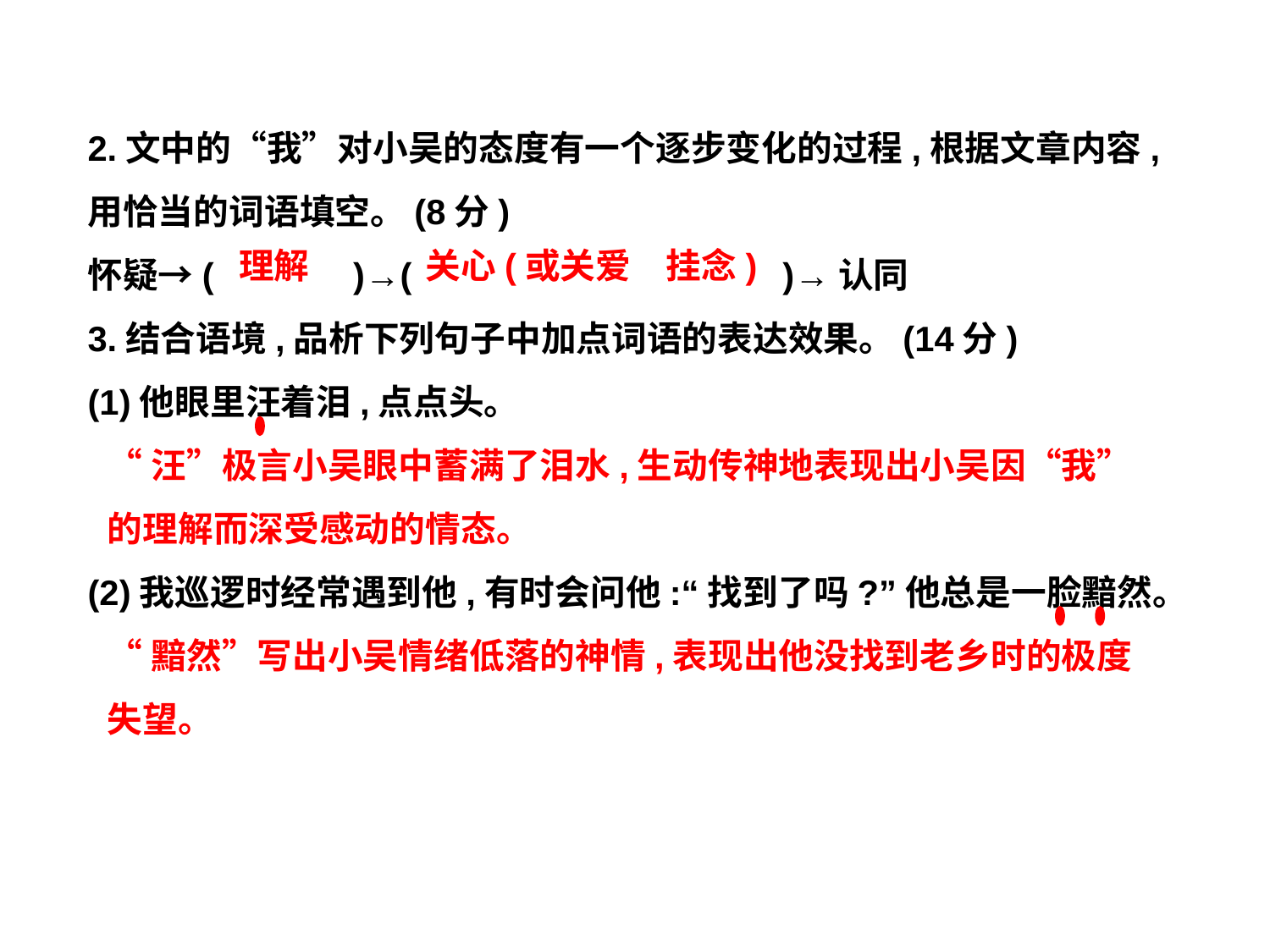

2.文中的“我”对小吴的态度有一个逐步变化的过程,根据文章内容,用恰当的词语填空。(8分)
怀疑→(　　　  )→(　　　     　                　 )→认同
3.结合语境,品析下列句子中加点词语的表达效果。(14分)
(1)他眼里汪着泪,点点头。

(2)我巡逻时经常遇到他,有时会问他:“找到了吗?”他总是一脸黯然。
   理解　          关心(或关爱　挂念)
“汪”极言小吴眼中蓄满了泪水,生动传神地表现出小吴因“我”的理解而深受感动的情态。

“黯然”写出小吴情绪低落的神情,表现出他没找到老乡时的极度失望。